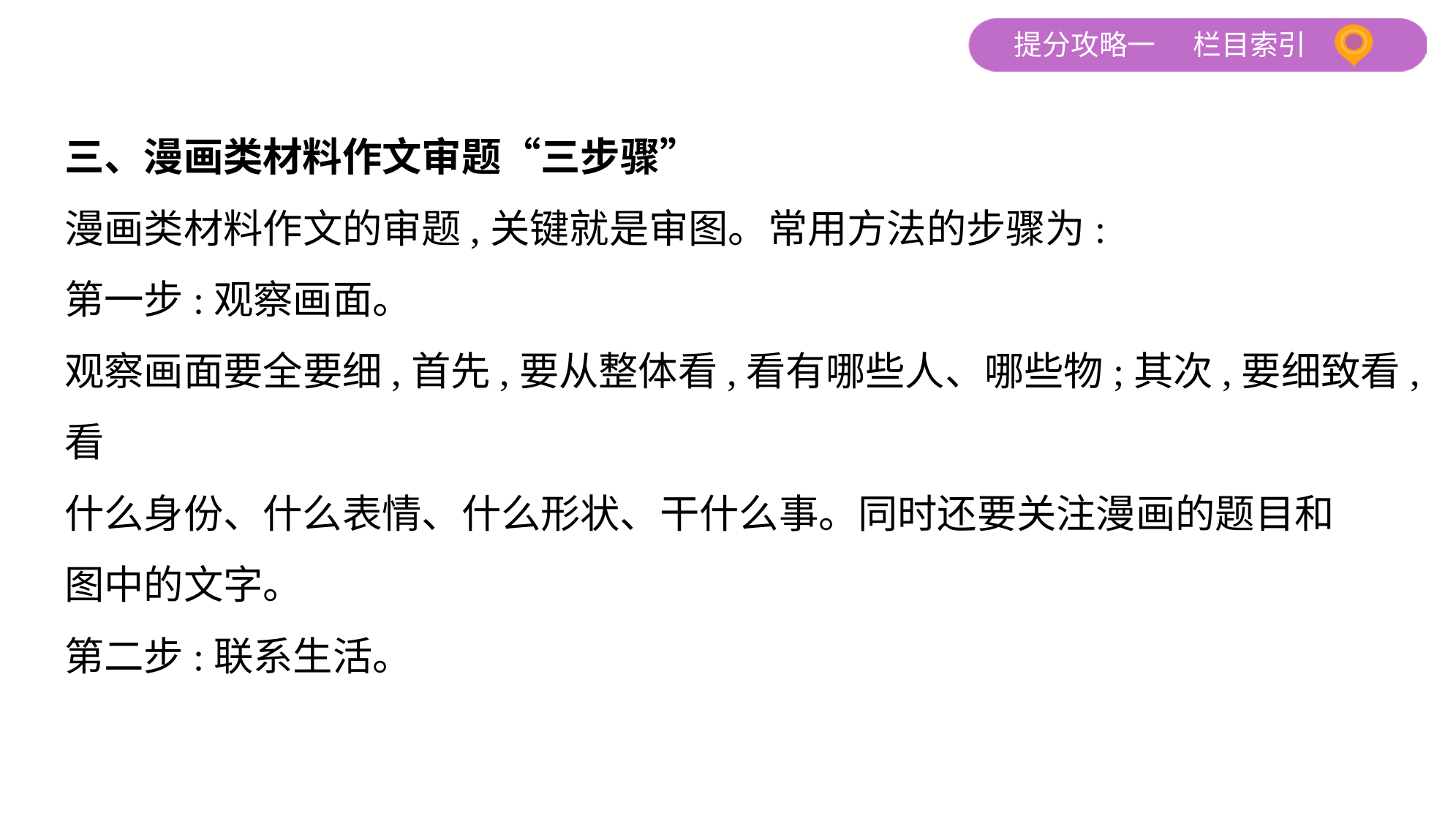

三、漫画类材料作文审题“三步骤”
漫画类材料作文的审题,关键就是审图。常用方法的步骤为:
第一步:观察画面。
观察画面要全要细,首先,要从整体看,看有哪些人、哪些物;其次,要细致看,看
什么身份、什么表情、什么形状、干什么事。同时还要关注漫画的题目和
图中的文字。
第二步:联系生活。